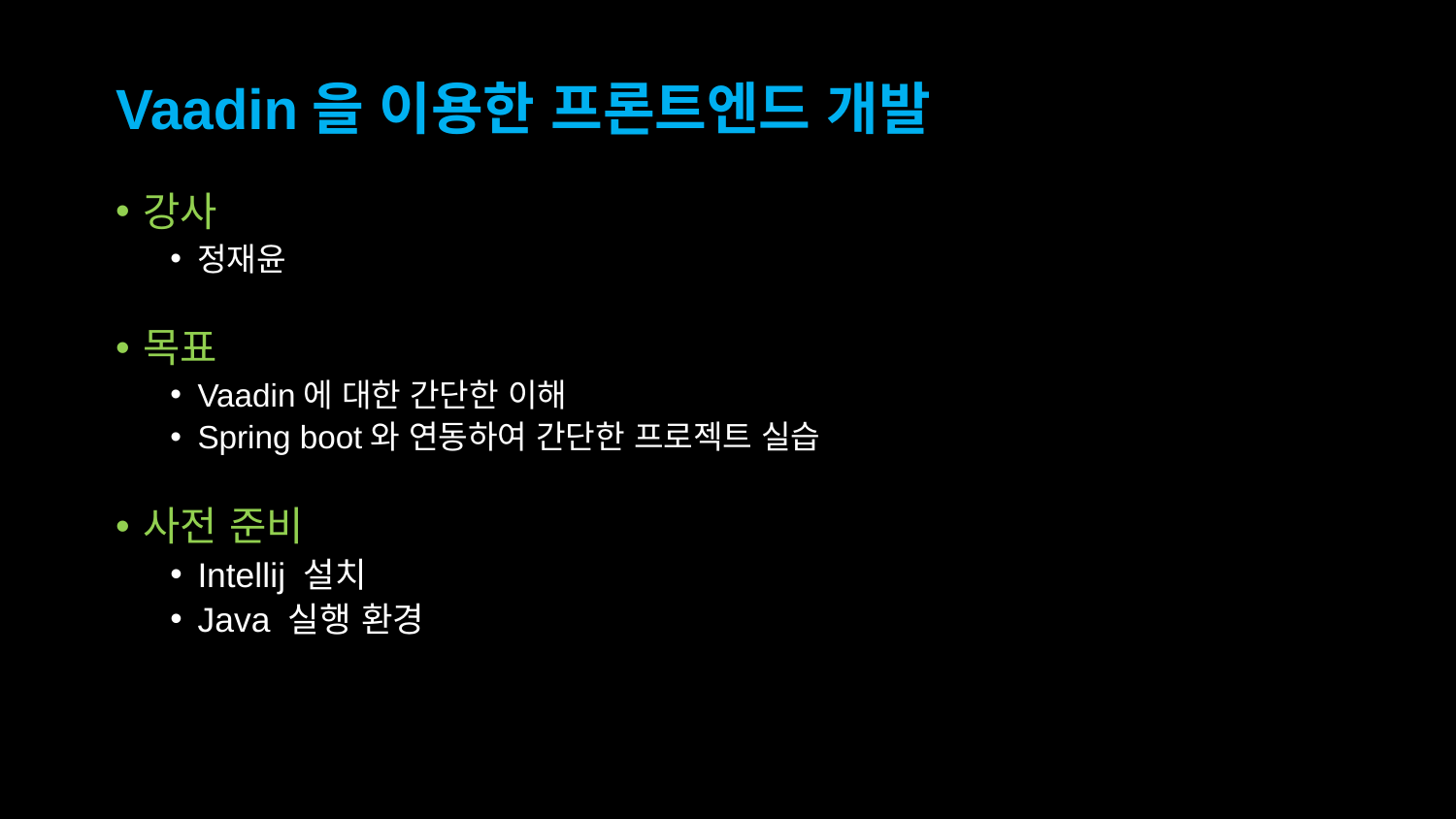

# Vaadin을 이용한 프론트엔드 개발
강사
정재윤
목표
Vaadin에 대한 간단한 이해
Spring boot와 연동하여 간단한 프로젝트 실습
사전 준비
Intellij 설치
Java 실행 환경